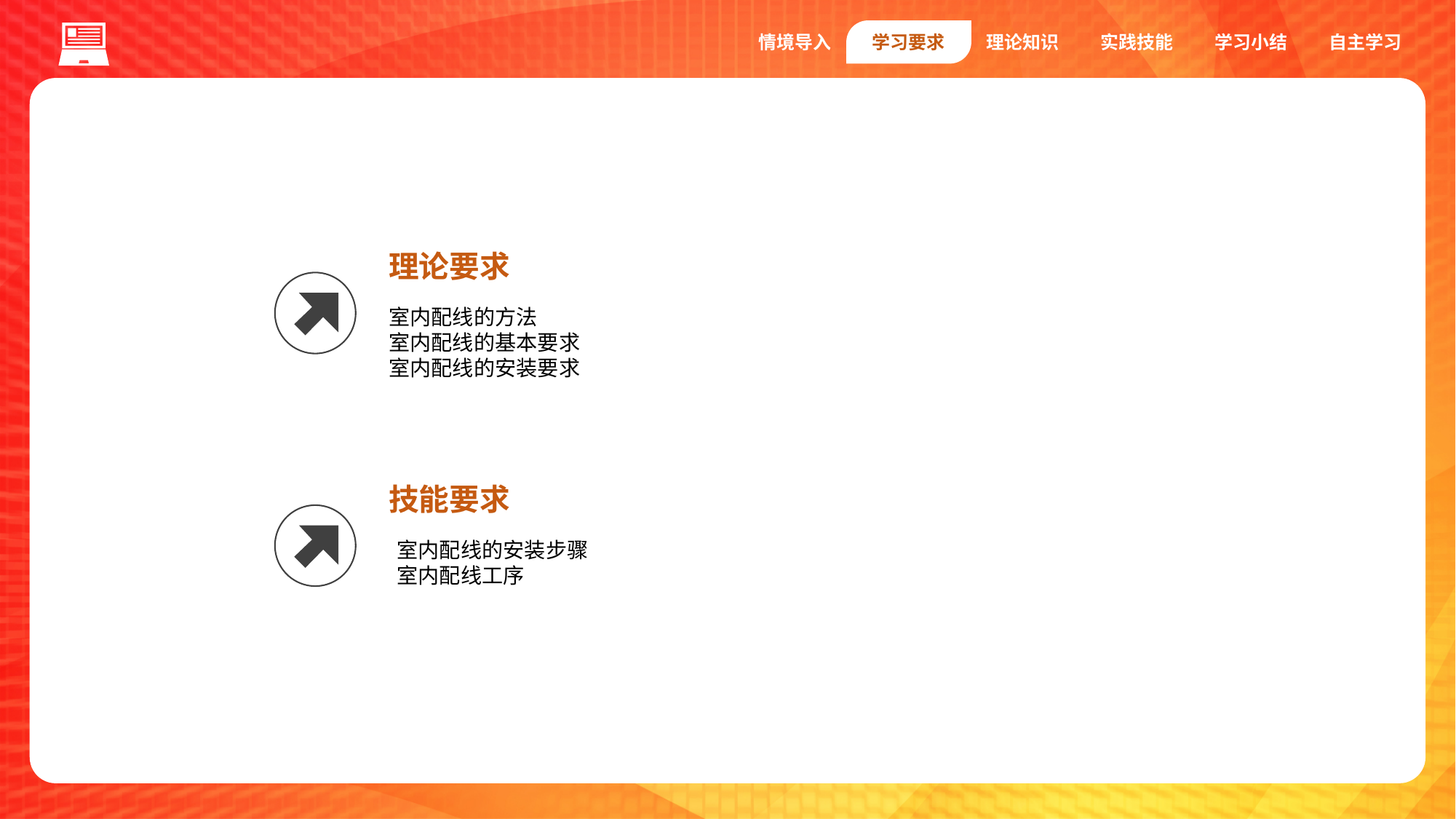

情境导入
学习要求
理论知识
实践技能
学习小结
自主学习

理论要求

室内配线的方法
室内配线的基本要求
室内配线的安装要求

技能要求

室内配线的安装步骤
室内配线工序